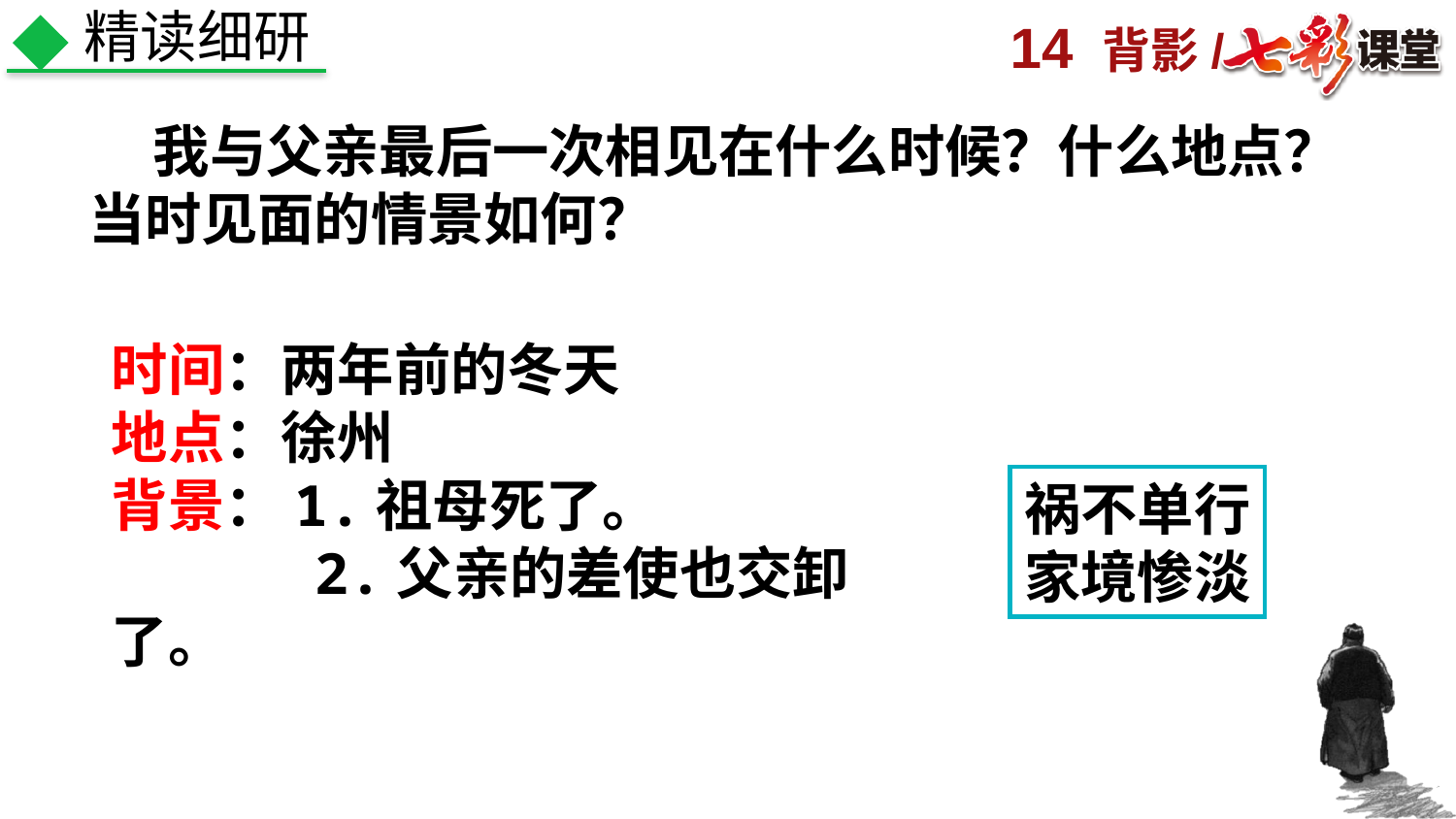

精读细研

    我与父亲最后一次相见在什么时候？什么地点？当时见面的情景如何？
时间：两年前的冬天
地点：徐州
背景：1.祖母死了。
      2.父亲的差使也交卸了。
祸不单行
家境惨淡